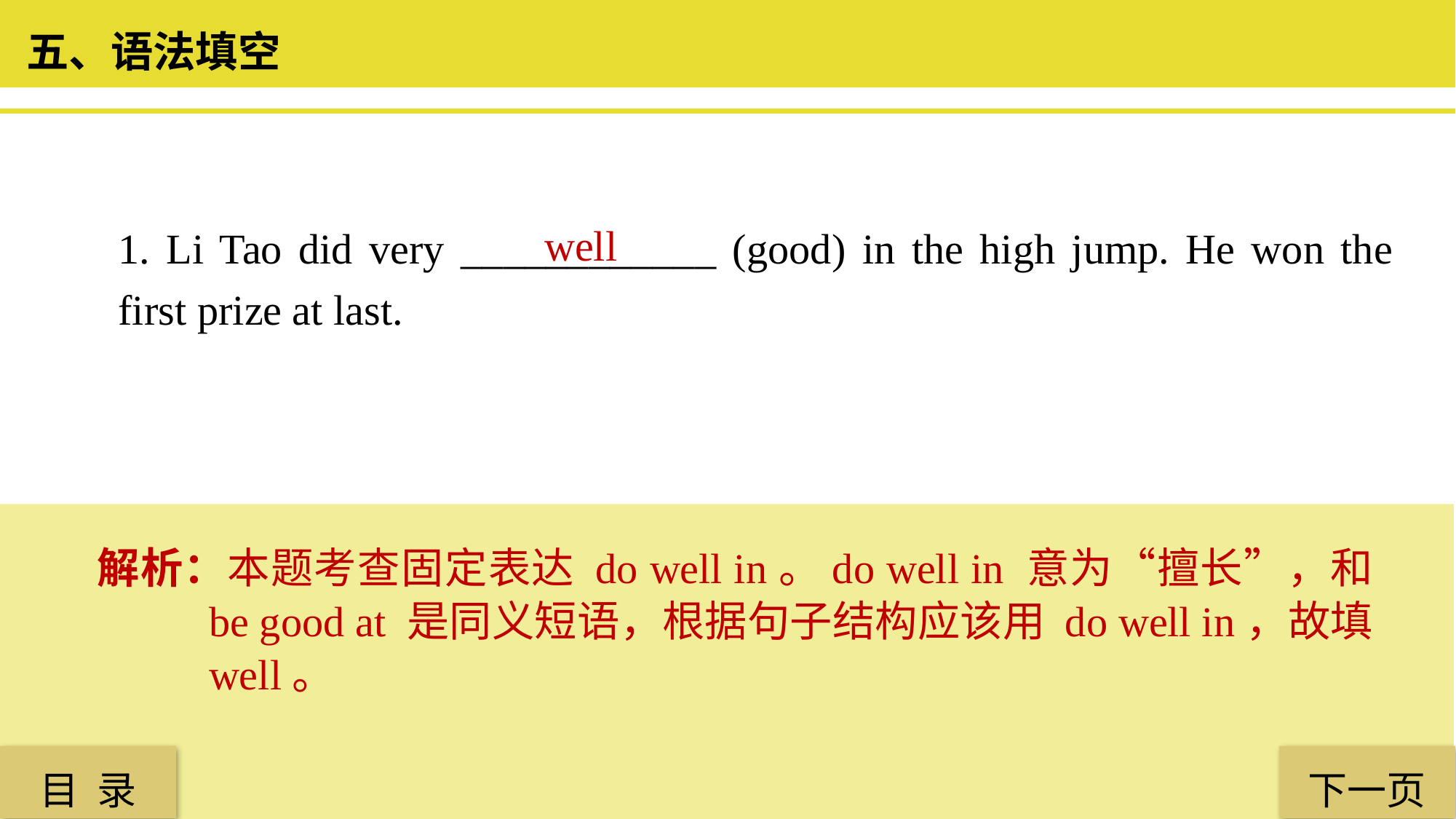

五、语法填空
1. Li Tao did very ____________ (good) in the high jump. He won the first prize at last.
 well
解析：本题考查固定表达 do well in。do well in 意为“擅长”，和 be good at 是同义短语，根据句子结构应该用 do well in，故填 well。